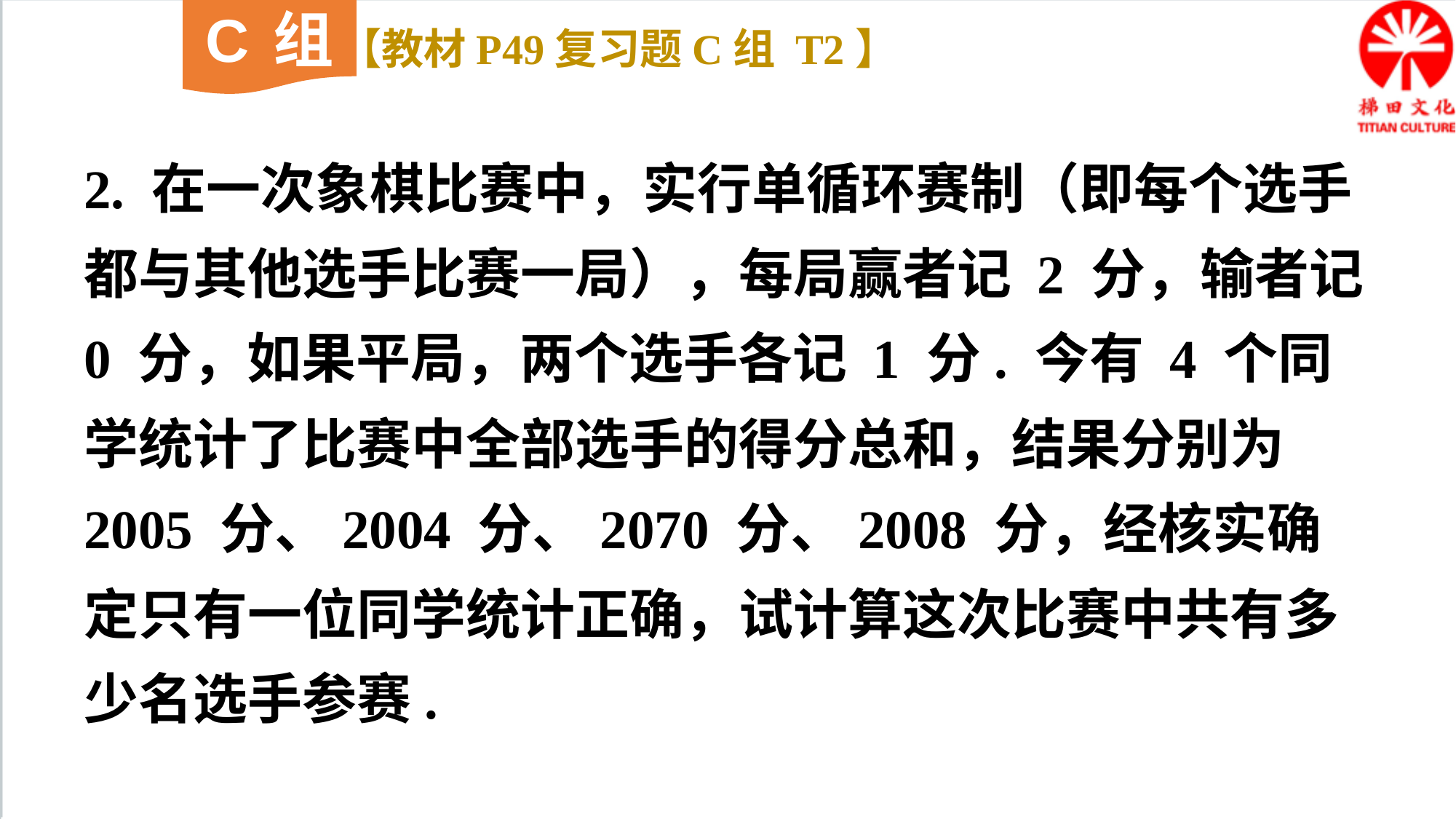

C组
【教材P49复习题C组 T2】
2. 在一次象棋比赛中，实行单循环赛制（即每个选手都与其他选手比赛一局），每局赢者记 2 分，输者记 0 分，如果平局，两个选手各记 1 分. 今有 4 个同学统计了比赛中全部选手的得分总和，结果分别为 2005 分、2004 分、2070 分、2008 分，经核实确定只有一位同学统计正确，试计算这次比赛中共有多少名选手参赛.